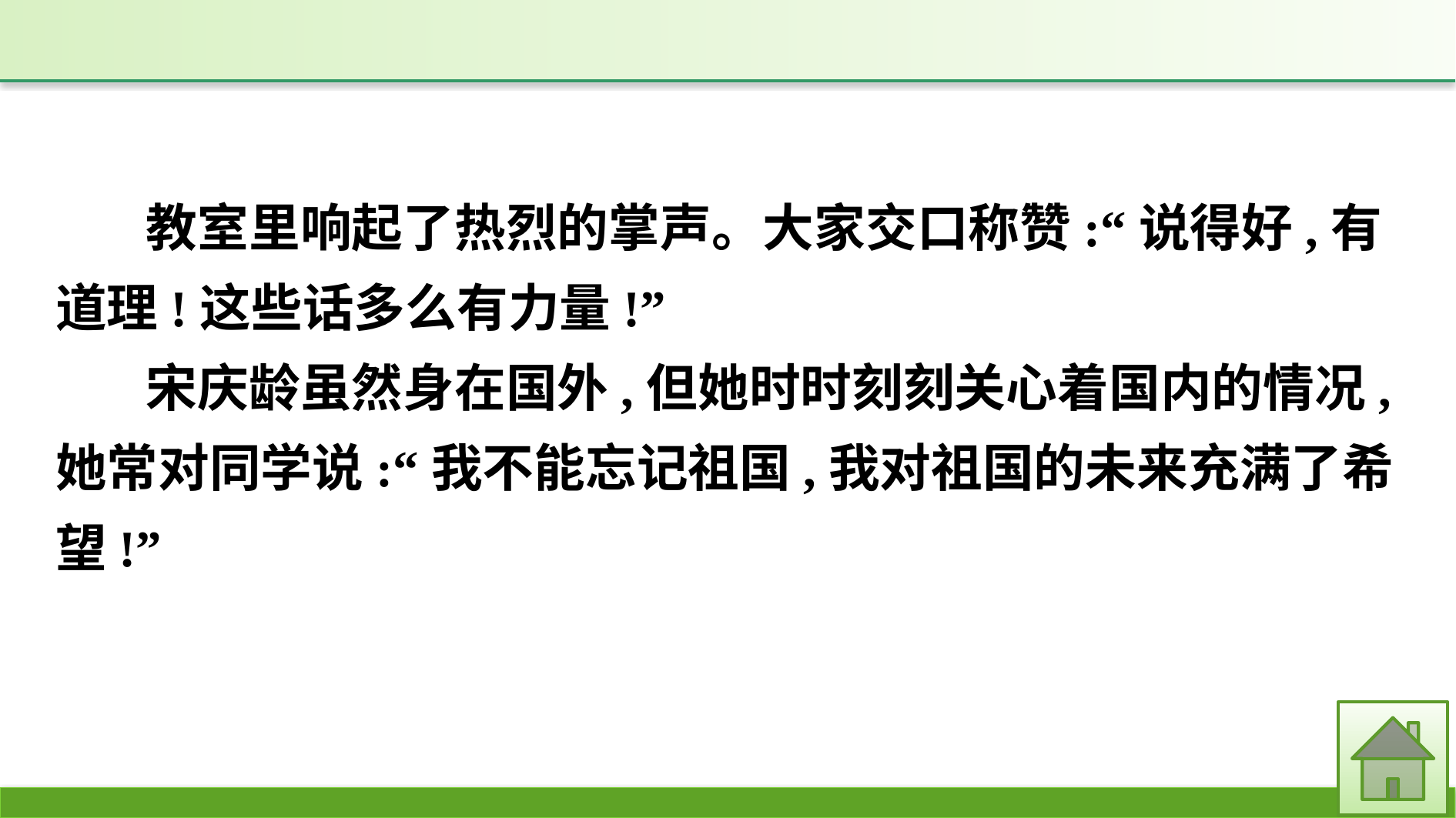

教室里响起了热烈的掌声。大家交口称赞:“说得好,有道理!这些话多么有力量!”
宋庆龄虽然身在国外,但她时时刻刻关心着国内的情况,她常对同学说:“我不能忘记祖国,我对祖国的未来充满了希望!”